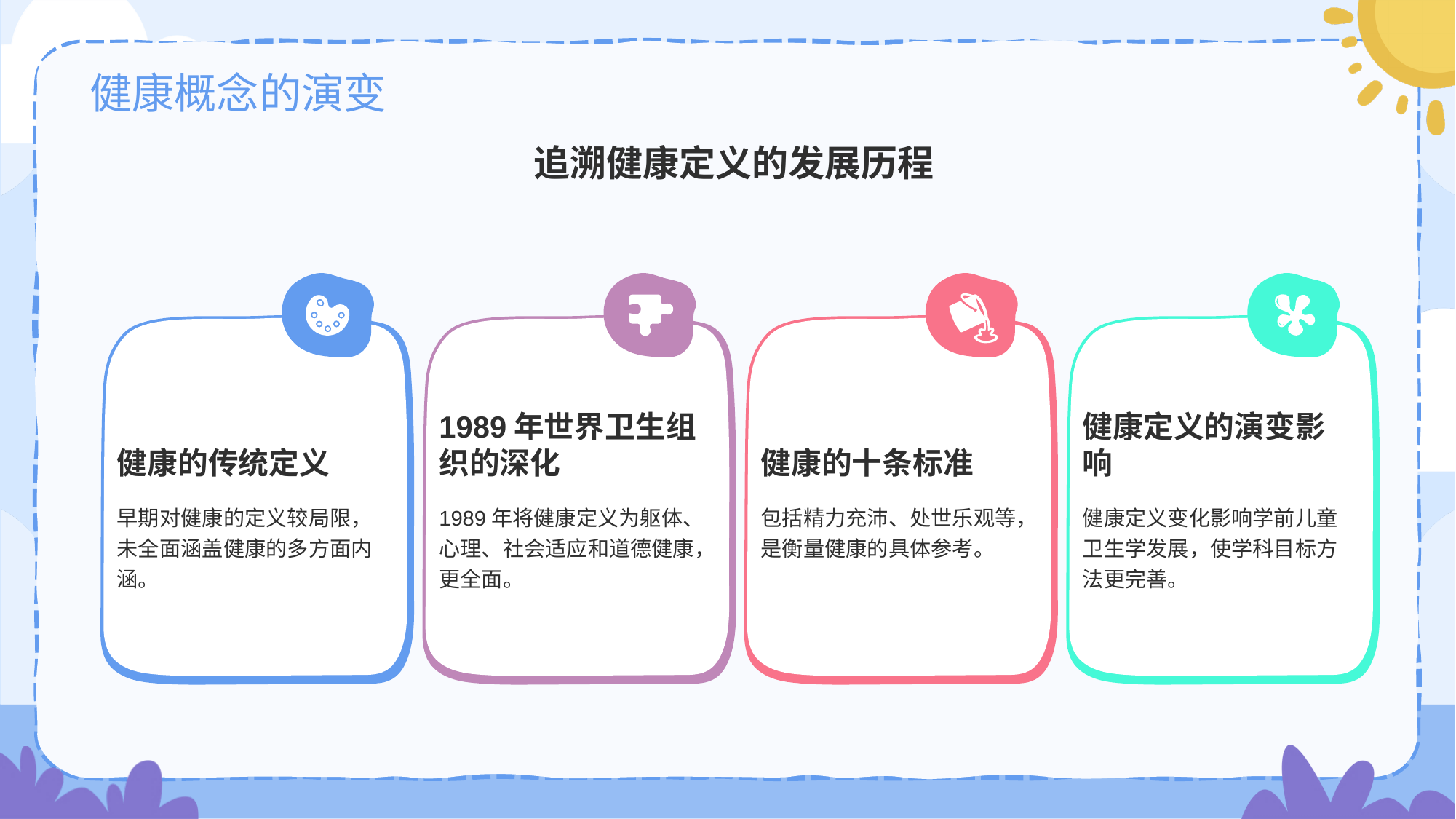

# 健康概念的演变
追溯健康定义的发展历程

健康的传统定义
早期对健康的定义较局限，未全面涵盖健康的多方面内涵。

1989年世界卫生组织的深化
1989年将健康定义为躯体、心理、社会适应和道德健康，更全面。

健康的十条标准
包括精力充沛、处世乐观等，是衡量健康的具体参考。

健康定义的演变影响
健康定义变化影响学前儿童卫生学发展，使学科目标方法更完善。